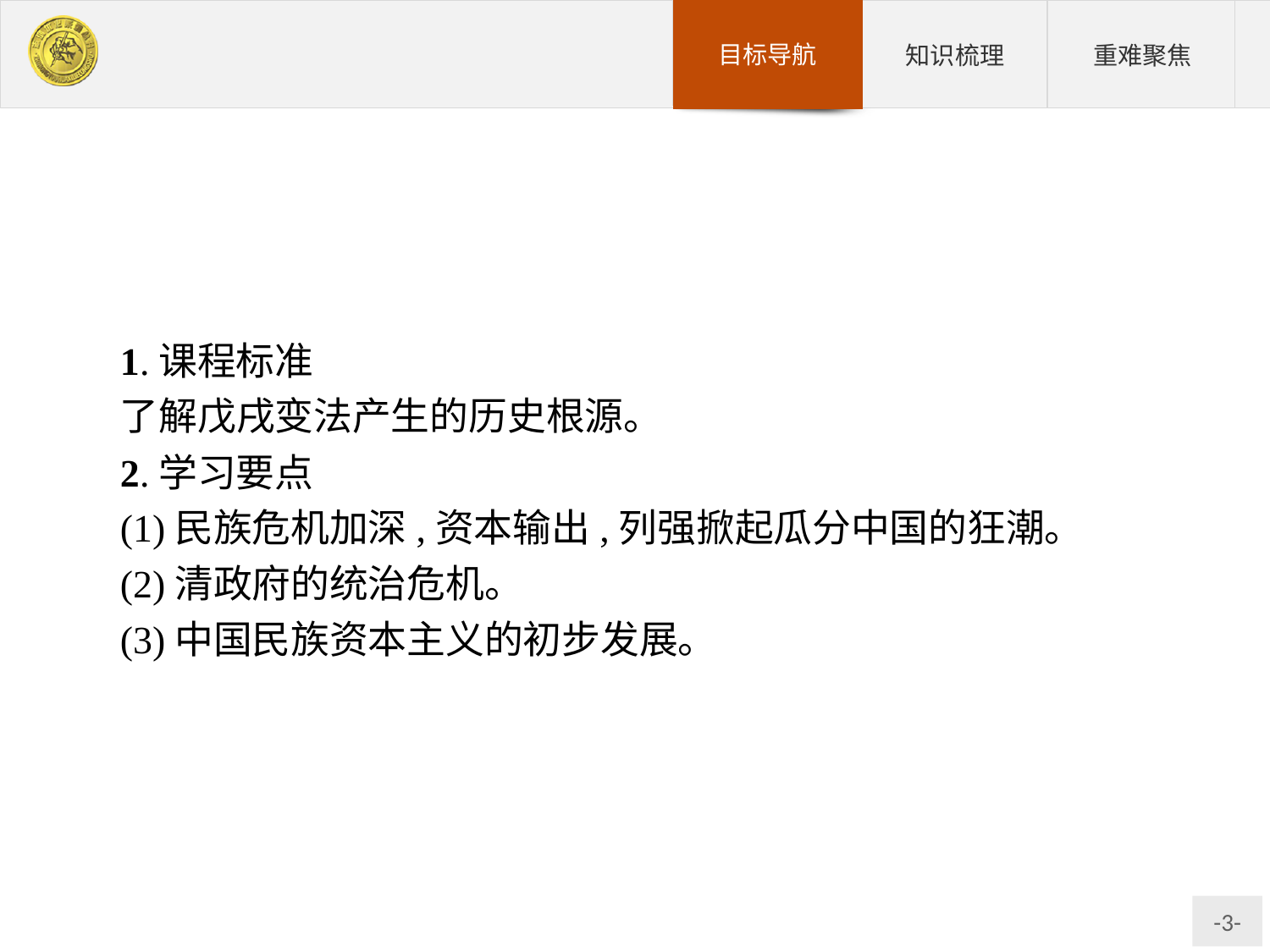

1.课程标准
了解戊戌变法产生的历史根源。
2.学习要点
(1)民族危机加深,资本输出,列强掀起瓜分中国的狂潮。
(2)清政府的统治危机。
(3)中国民族资本主义的初步发展。